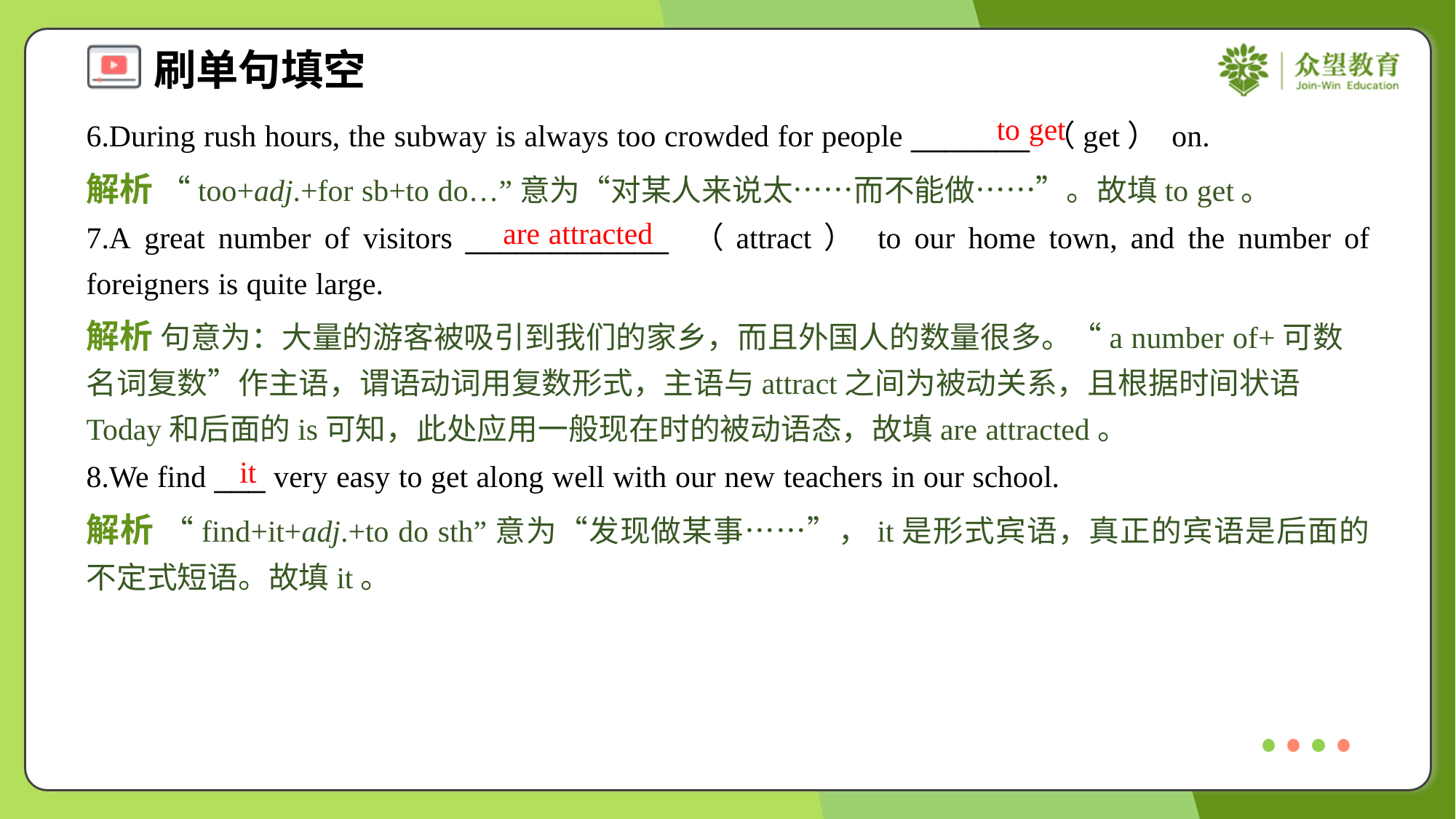

to get
6.During rush hours, the subway is always too crowded for people _______ （get） on.
解析 “too+adj.+for sb+to do…”意为“对某人来说太……而不能做……”。故填to get。
are attracted
7.A great number of visitors ____________ （attract） to our home town, and the number of foreigners is quite large.
解析 句意为：大量的游客被吸引到我们的家乡，而且外国人的数量很多。“a number of+可数名词复数”作主语，谓语动词用复数形式，主语与attract之间为被动关系，且根据时间状语Today和后面的is可知，此处应用一般现在时的被动语态，故填are attracted。
it
8.We find ___ very easy to get along well with our new teachers in our school.
解析 “find+it+adj.+to do sth”意为“发现做某事……”，it是形式宾语，真正的宾语是后面的不定式短语。故填it。